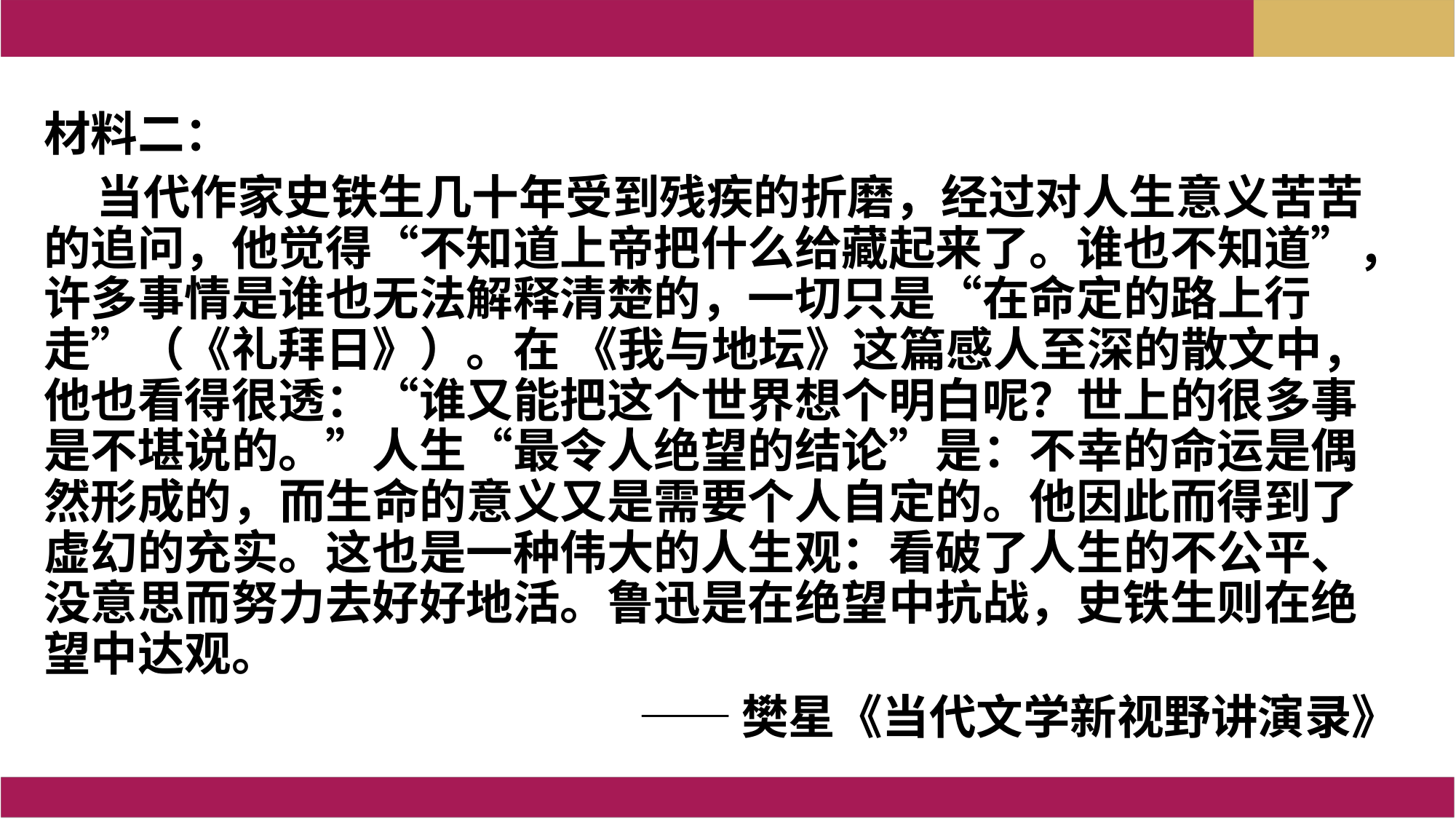

材料二：
    当代作家史铁生几十年受到残疾的折磨，经过对人生意义苦苦的追问，他觉得“不知道上帝把什么给藏起来了。谁也不知道”，许多事情是谁也无法解释清楚的，一切只是“在命定的路上行走”（《礼拜日》）。在 《我与地坛》这篇感人至深的散文中，他也看得很透：“谁又能把这个世界想个明白呢？世上的很多事是不堪说的。”人生“最令人绝望的结论”是：不幸的命运是偶然形成的，而生命的意义又是需要个人自定的。他因此而得到了虚幻的充实。这也是一种伟大的人生观：看破了人生的不公平、没意思而努力去好好地活。鲁迅是在绝望中抗战，史铁生则在绝望中达观。
——樊星《当代文学新视野讲演录》